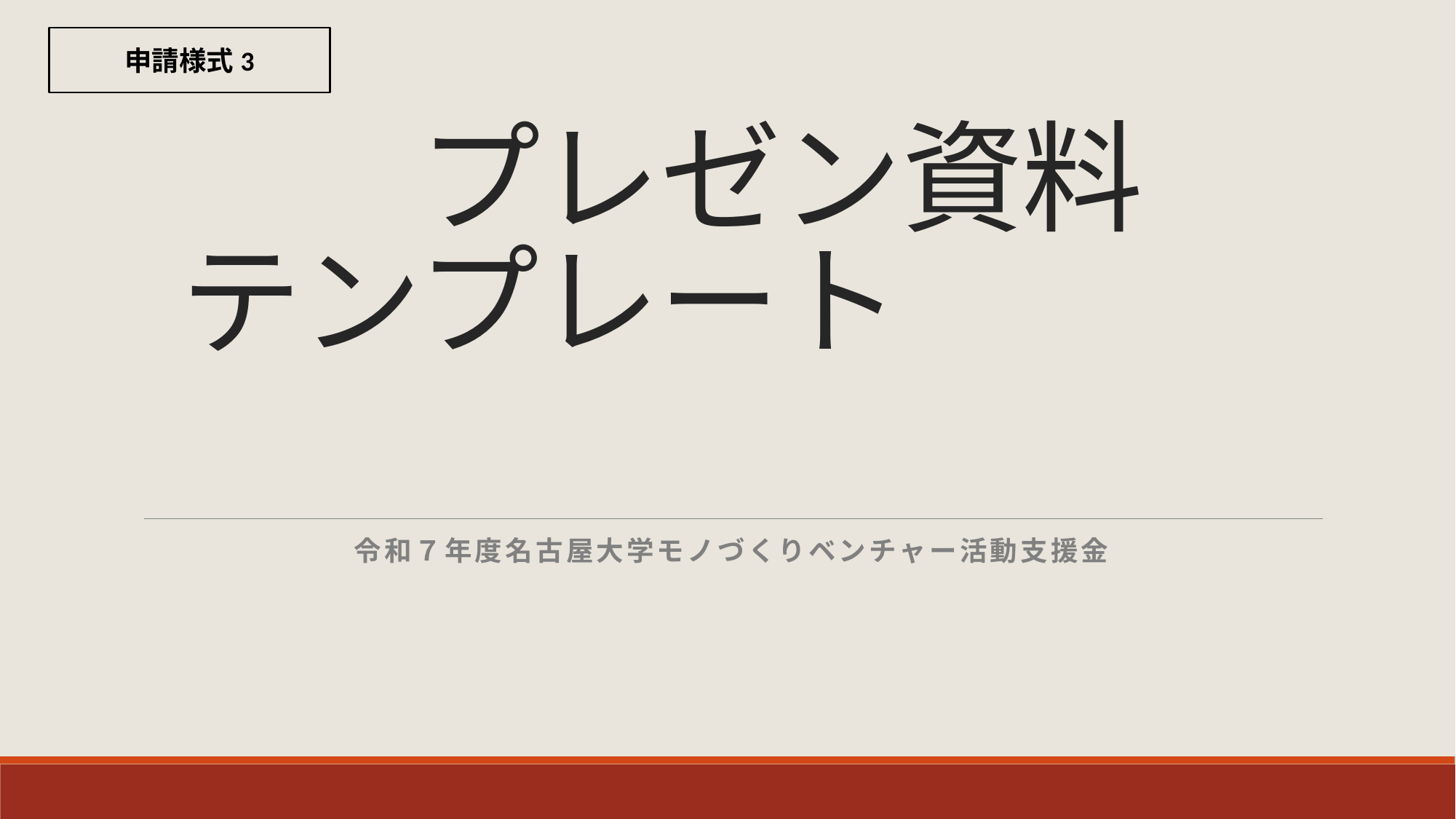

申請様式3
# プレゼン資料 テンプレート
令和７年度名古屋大学モノづくりベンチャー活動支援金